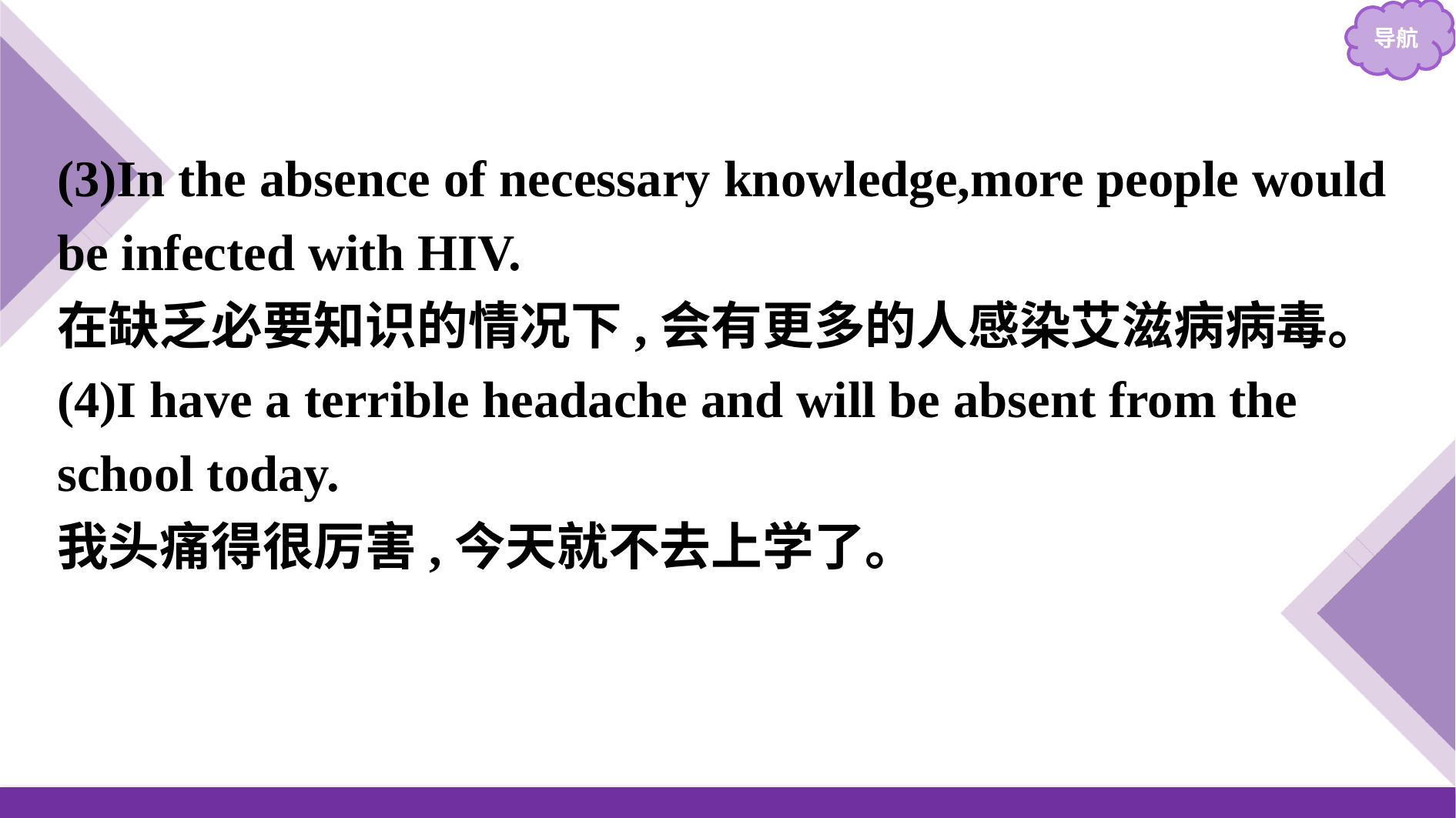

(3)In the absence of necessary knowledge,more people would be infected with HIV.
在缺乏必要知识的情况下,会有更多的人感染艾滋病病毒。
(4)I have a terrible headache and will be absent from the school today.
我头痛得很厉害,今天就不去上学了。